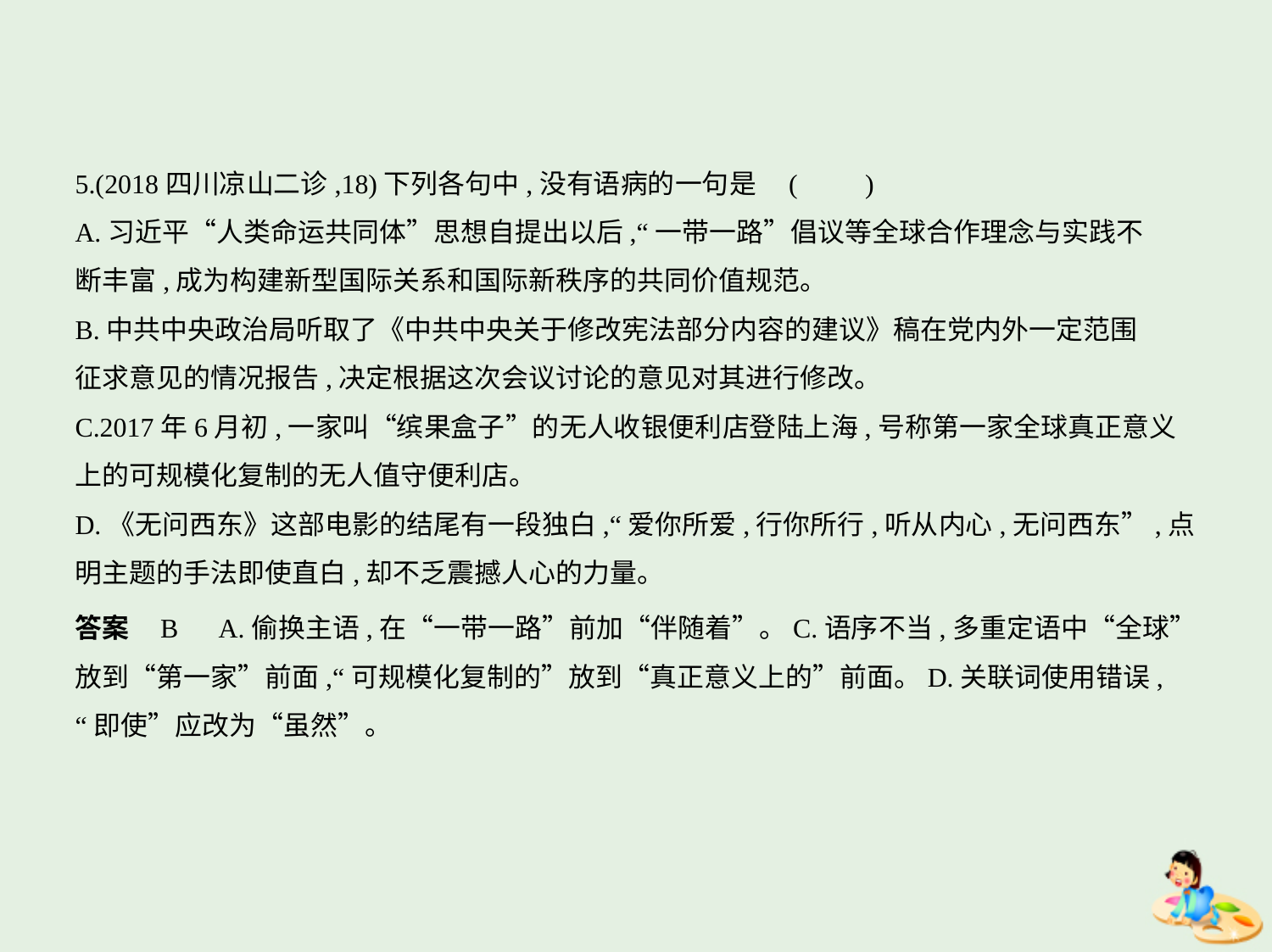

5.(2018四川凉山二诊,18)下列各句中,没有语病的一句是 (　　)
A.习近平“人类命运共同体”思想自提出以后,“一带一路”倡议等全球合作理念与实践不
断丰富,成为构建新型国际关系和国际新秩序的共同价值规范。
B.中共中央政治局听取了《中共中央关于修改宪法部分内容的建议》稿在党内外一定范围
征求意见的情况报告,决定根据这次会议讨论的意见对其进行修改。
C.2017年6月初,一家叫“缤果盒子”的无人收银便利店登陆上海,号称第一家全球真正意义
上的可规模化复制的无人值守便利店。
D.《无问西东》这部电影的结尾有一段独白,“爱你所爱,行你所行,听从内心,无问西东”,点
明主题的手法即使直白,却不乏震撼人心的力量。
答案    B　A.偷换主语,在“一带一路”前加“伴随着”。C.语序不当,多重定语中“全球”
放到“第一家”前面,“可规模化复制的”放到“真正意义上的”前面。D.关联词使用错误,
“即使”应改为“虽然”。